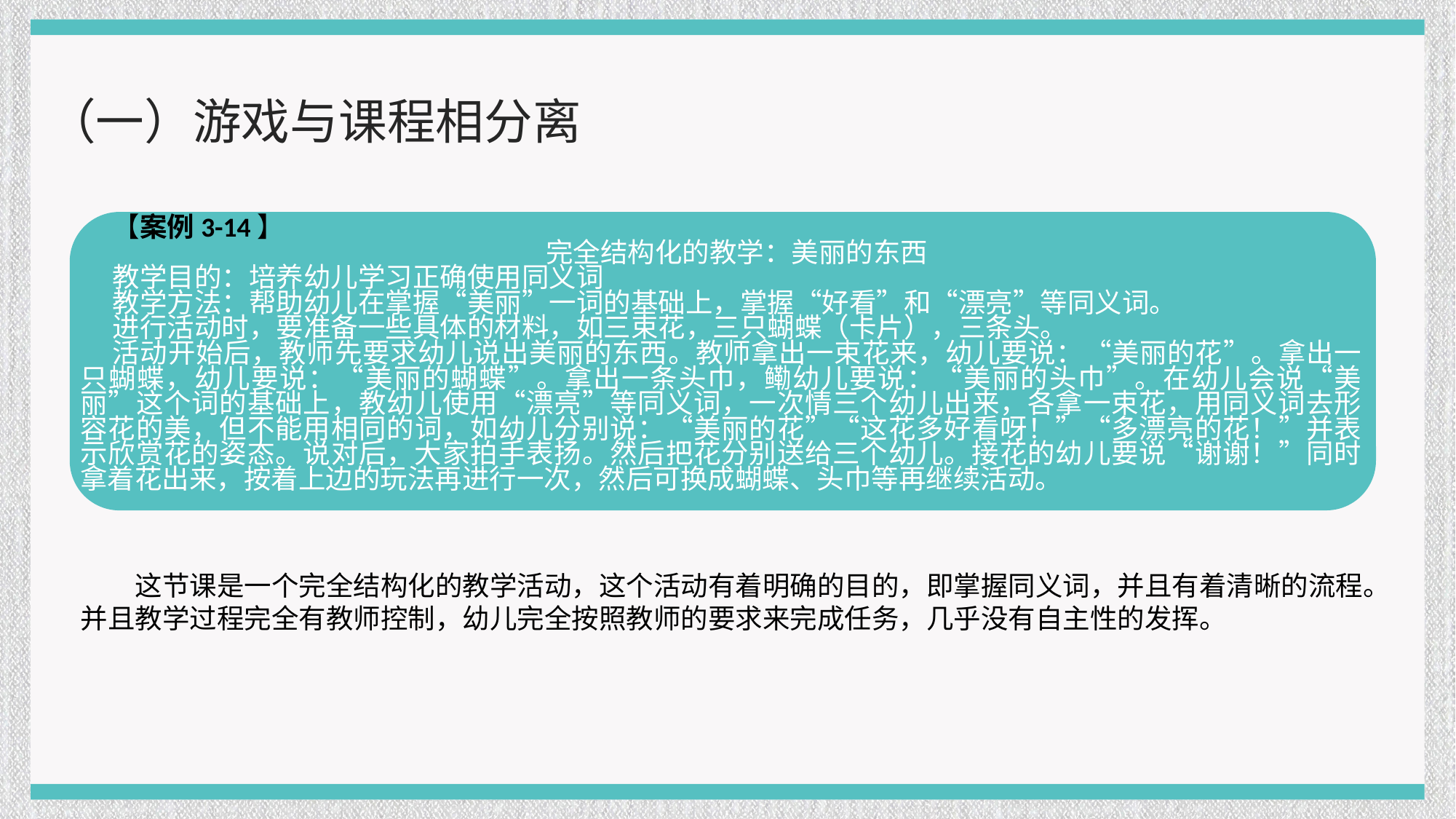

（一）游戏与课程相分离

【案例3-14】
完全结构化的教学：美丽的东西
教学目的：培养幼儿学习正确使用同义词
教学方法：帮助幼儿在掌握“美丽”一词的基础上，掌握“好看”和“漂亮”等同义词。
进行活动时，要准备一些具体的材料，如三束花，三只蝴蝶（卡片），三条头。
活动开始后，教师先要求幼儿说出美丽的东西。教师拿出一束花来，幼儿要说：“美丽的花”。拿出一只蝴蝶，幼儿要说：“美丽的蝴蝶”。拿出一条头巾，鳓幼儿要说：“美丽的头巾”。在幼儿会说“美丽”这个词的基础上，教幼儿使用“漂亮”等同义词，一次情三个幼儿出来，各拿一束花，用同义词去形容花的美，但不能用相同的词，如幼儿分别说：“美丽的花”“这花多好看呀！”“多漂亮的花！”并表示欣赏花的姿态。说对后，大家拍手表扬。然后把花分别送给三个幼儿。接花的幼儿要说“谢谢！”同时拿着花出来，按着上边的玩法再进行一次，然后可换成蝴蝶、头巾等再继续活动。
这节课是一个完全结构化的教学活动，这个活动有着明确的目的，即掌握同义词，并且有着清晰的流程。并且教学过程完全有教师控制，幼儿完全按照教师的要求来完成任务，几乎没有自主性的发挥。